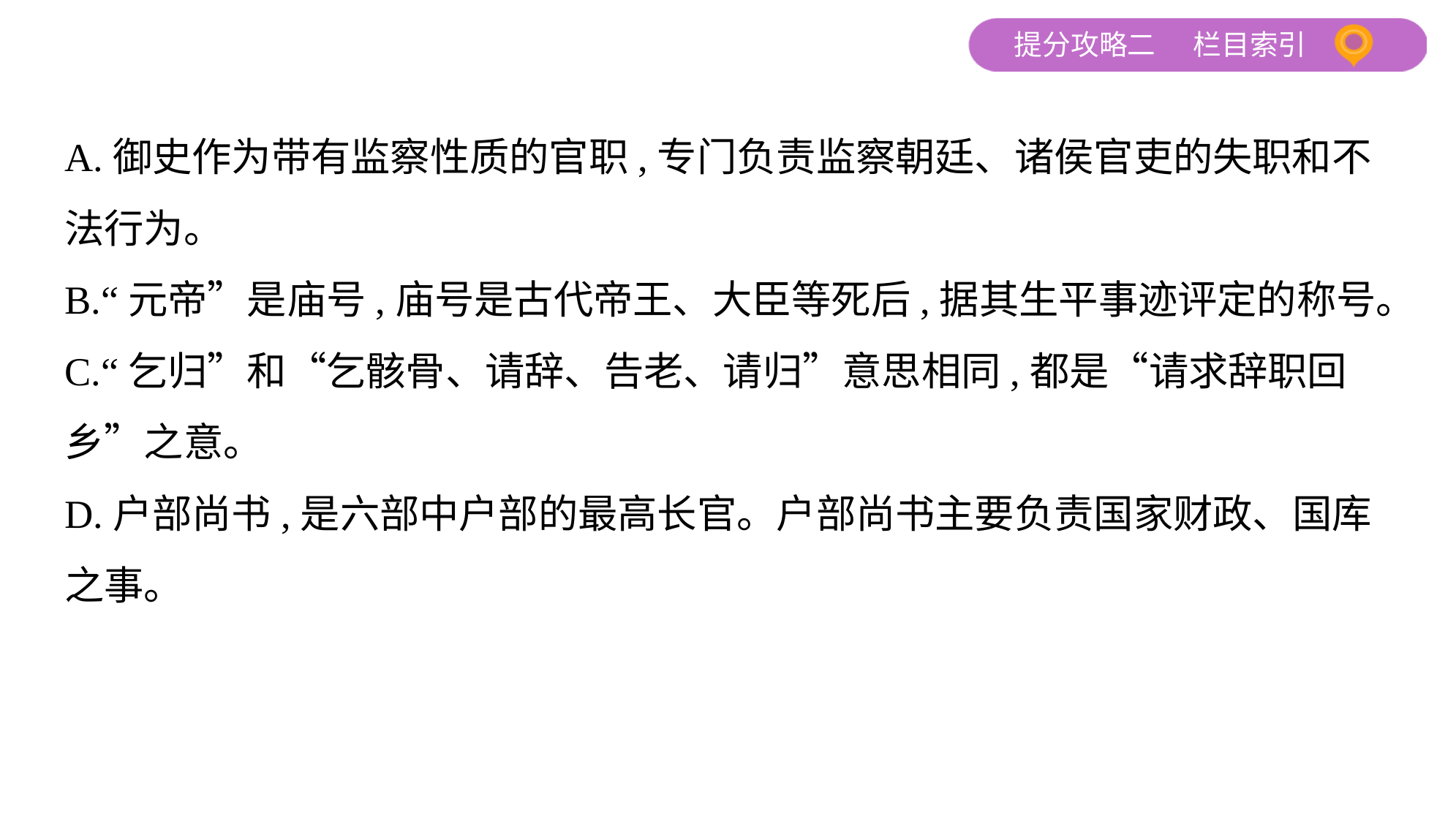

A.御史作为带有监察性质的官职,专门负责监察朝廷、诸侯官吏的失职和不
法行为。
B.“元帝”是庙号,庙号是古代帝王、大臣等死后,据其生平事迹评定的称号。
C.“乞归”和“乞骸骨、请辞、告老、请归”意思相同,都是“请求辞职回
乡”之意。
D.户部尚书,是六部中户部的最高长官。户部尚书主要负责国家财政、国库
之事。